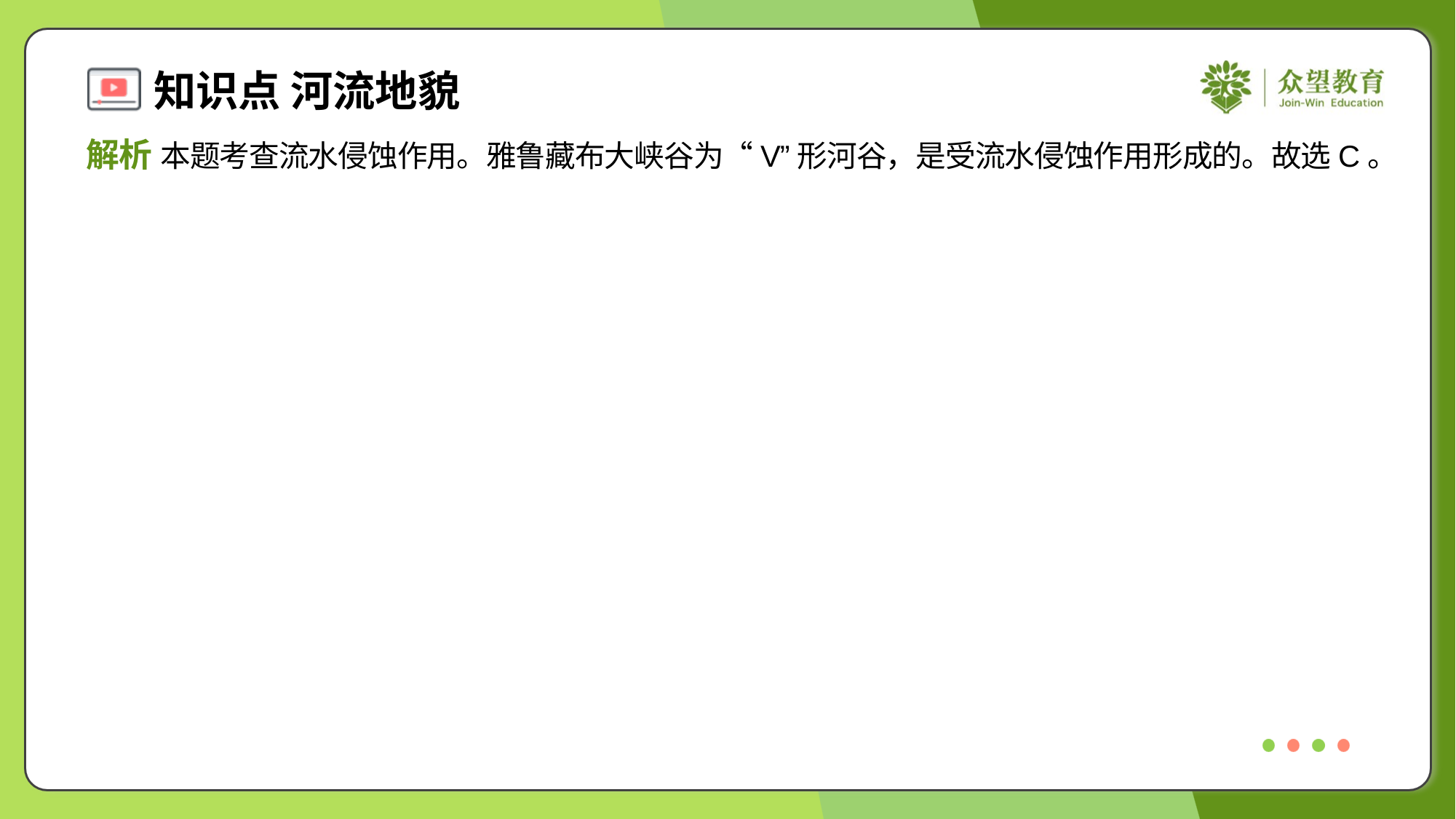

解析 本题考查流水侵蚀作用。雅鲁藏布大峡谷为“V”形河谷，是受流水侵蚀作用形成的。故选C。